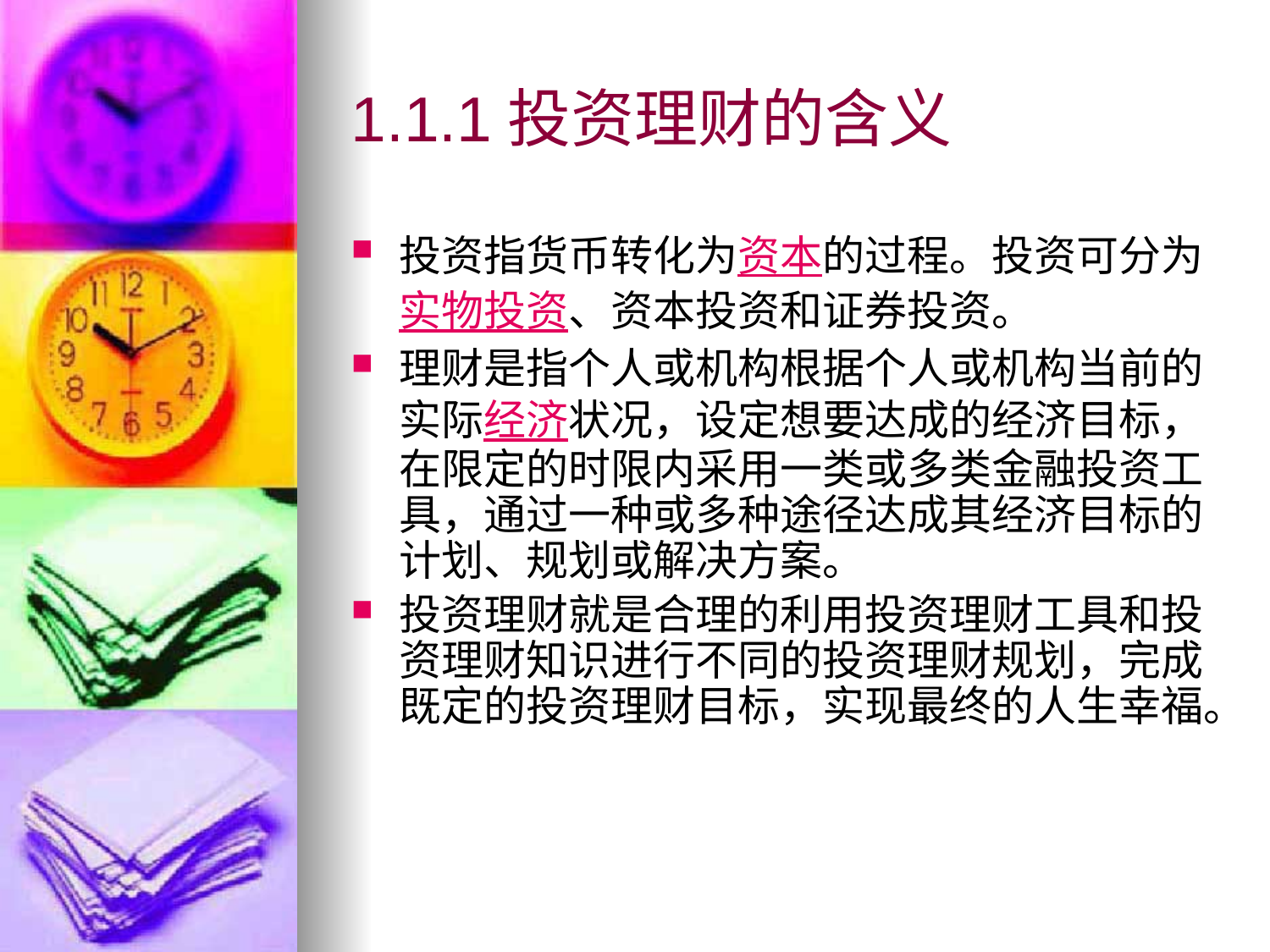

# 1.1.1投资理财的含义
投资指货币转化为资本的过程。投资可分为实物投资、资本投资和证券投资。
理财是指个人或机构根据个人或机构当前的实际经济状况，设定想要达成的经济目标，在限定的时限内采用一类或多类金融投资工具，通过一种或多种途径达成其经济目标的计划、规划或解决方案。
投资理财就是合理的利用投资理财工具和投资理财知识进行不同的投资理财规划，完成既定的投资理财目标，实现最终的人生幸福。